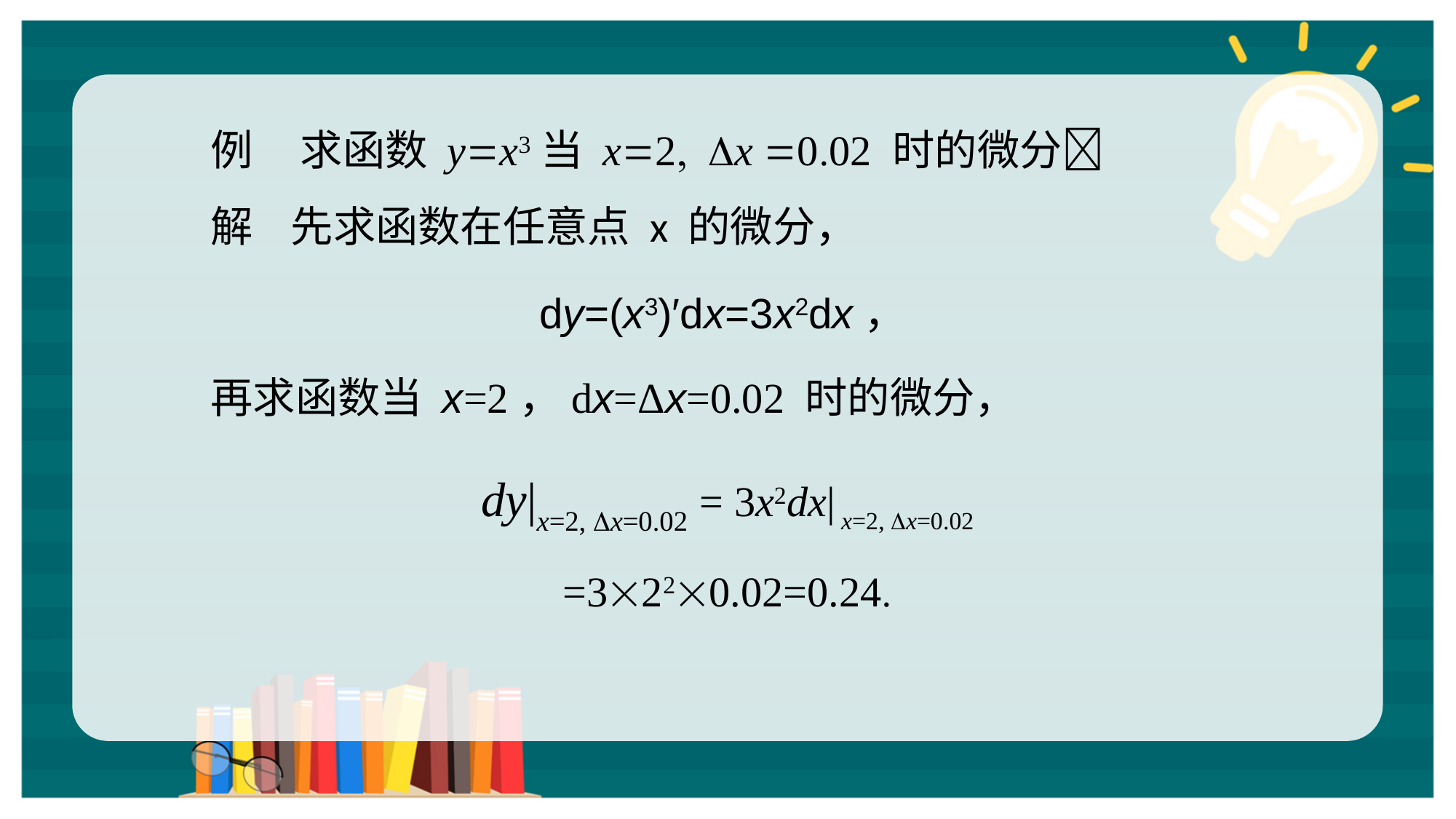

例     求函数 y=x3当 x=2,  Δx =0.02 时的微分.
解    先求函数在任意点 x 的微分，
dy=(x3)′dx=3x2dx，
再求函数当 x=2，dx=Δx=0.02 时的微分，
dy|x=2, Δx=0.02 = 3x2dx| x=2, Δx=0.02
=3×22×0.02=0.24.